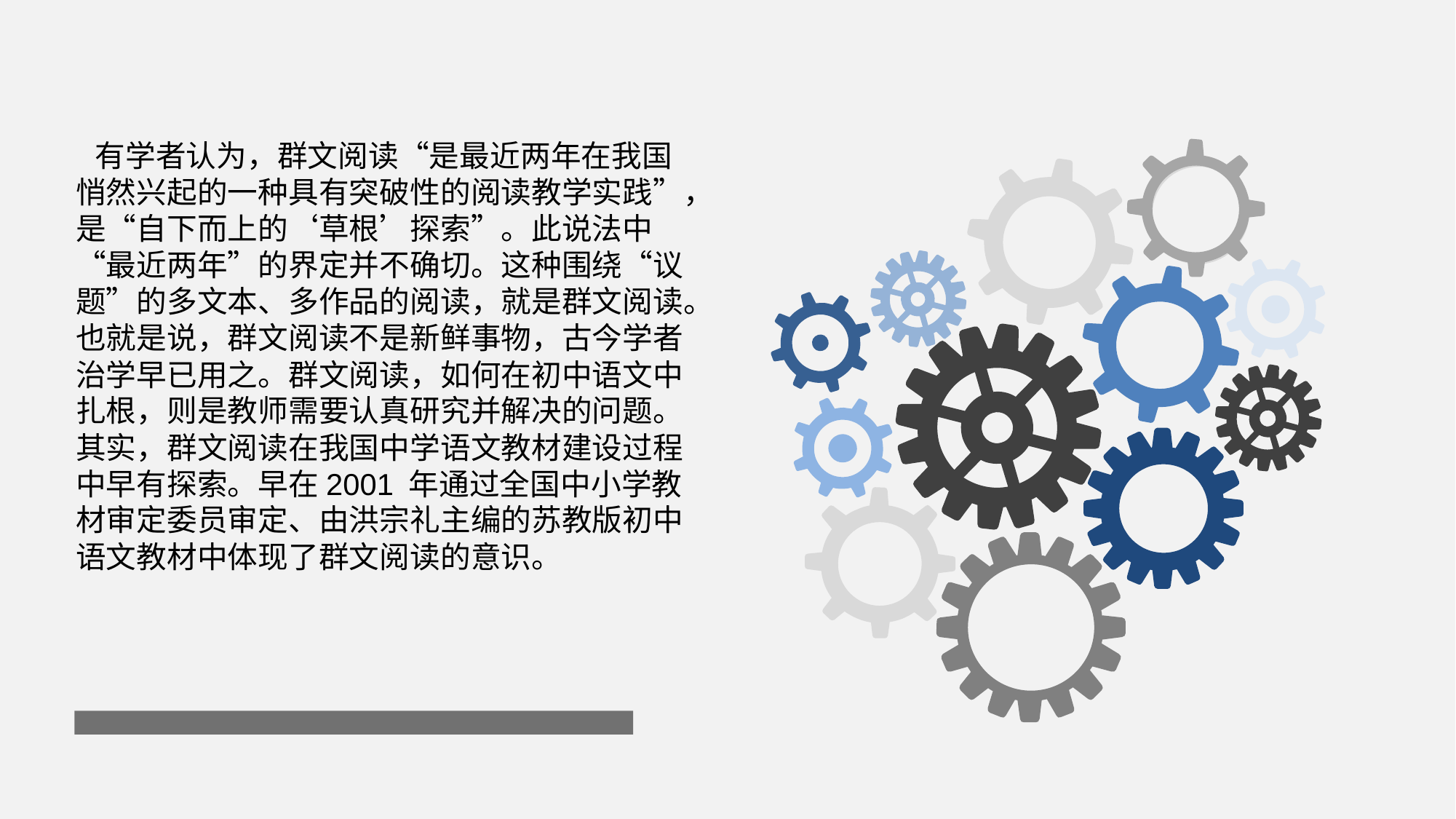

有学者认为，群文阅读“是最近两年在我国悄然兴起的一种具有突破性的阅读教学实践”，是“自下而上的‘草根’探索”。此说法中“最近两年”的界定并不确切。这种围绕“议题”的多文本、多作品的阅读，就是群文阅读。也就是说，群文阅读不是新鲜事物，古今学者治学早已用之。群文阅读，如何在初中语文中扎根，则是教师需要认真研究并解决的问题。其实，群文阅读在我国中学语文教材建设过程中早有探索。早在2001 年通过全国中小学教材审定委员审定、由洪宗礼主编的苏教版初中语文教材中体现了群文阅读的意识。